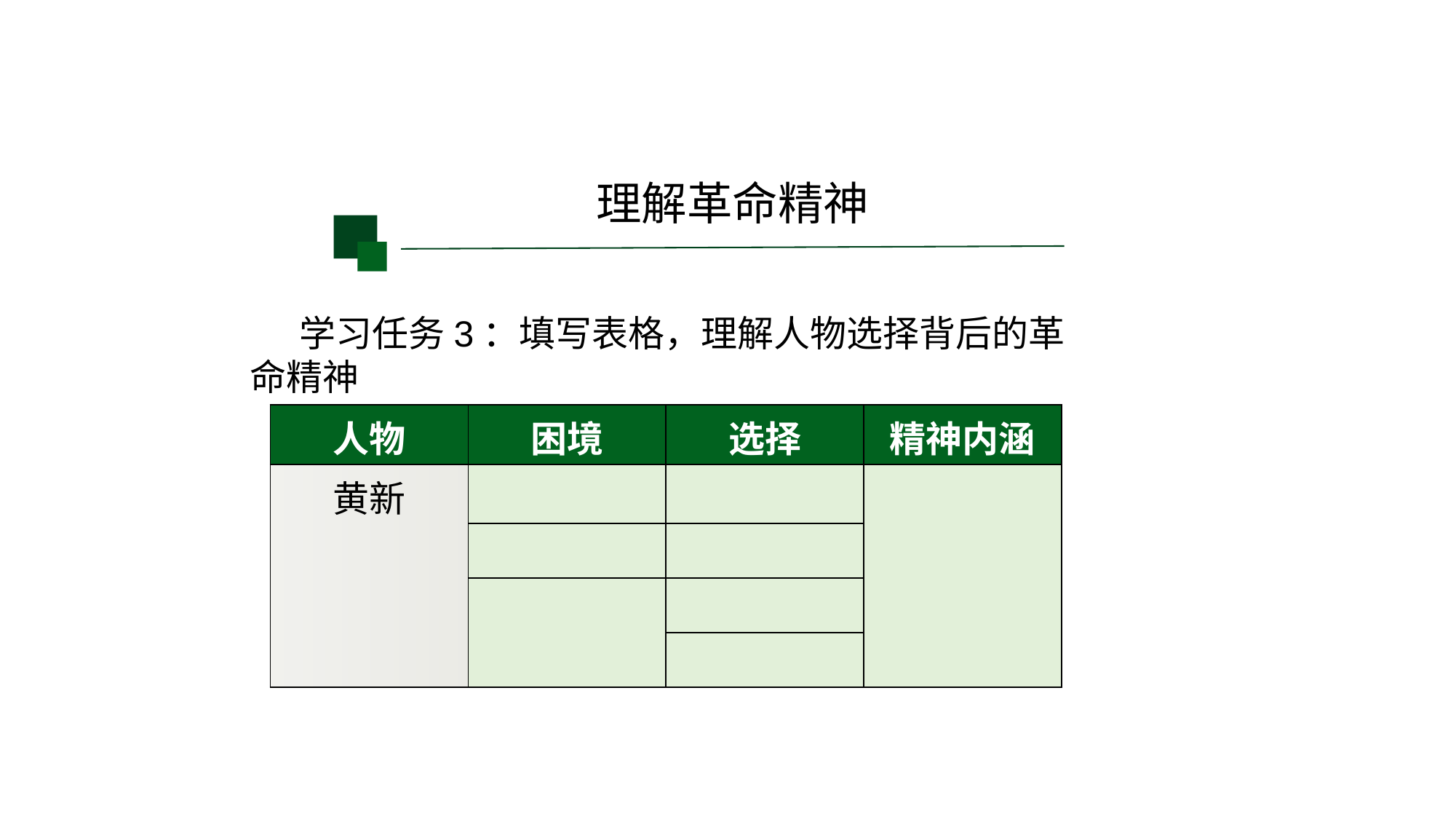

理解革命精神

     学习任务3：填写表格，理解人物选择背后的革命精神

| 人物 | 困境 | 选择 | 精神内涵 |
| --- | --- | --- | --- |
| 黄新 |  |  |  |
|  |  |  |  |
|  |  |  |  |
|  |  |  |  |
|  |  |  |  |